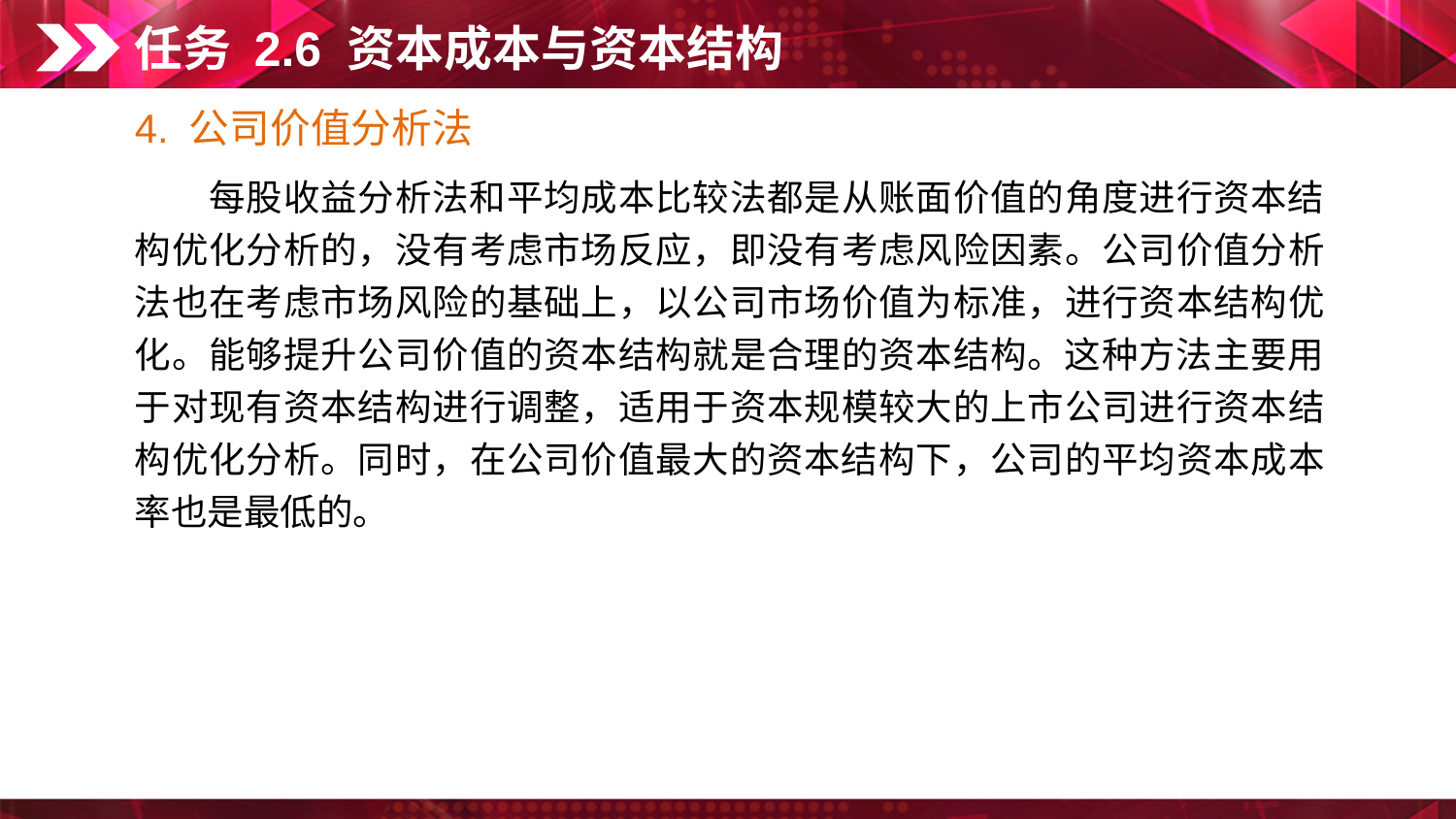

任务 2.6 资本成本与资本结构

4. 公司价值分析法
　　每股收益分析法和平均成本比较法都是从账面价值的角度进行资本结构优化分析的，没有考虑市场反应，即没有考虑风险因素。公司价值分析法也在考虑市场风险的基础上，以公司市场价值为标准，进行资本结构优化。能够提升公司价值的资本结构就是合理的资本结构。这种方法主要用于对现有资本结构进行调整，适用于资本规模较大的上市公司进行资本结构优化分析。同时，在公司价值最大的资本结构下，公司的平均资本成本率也是最低的。